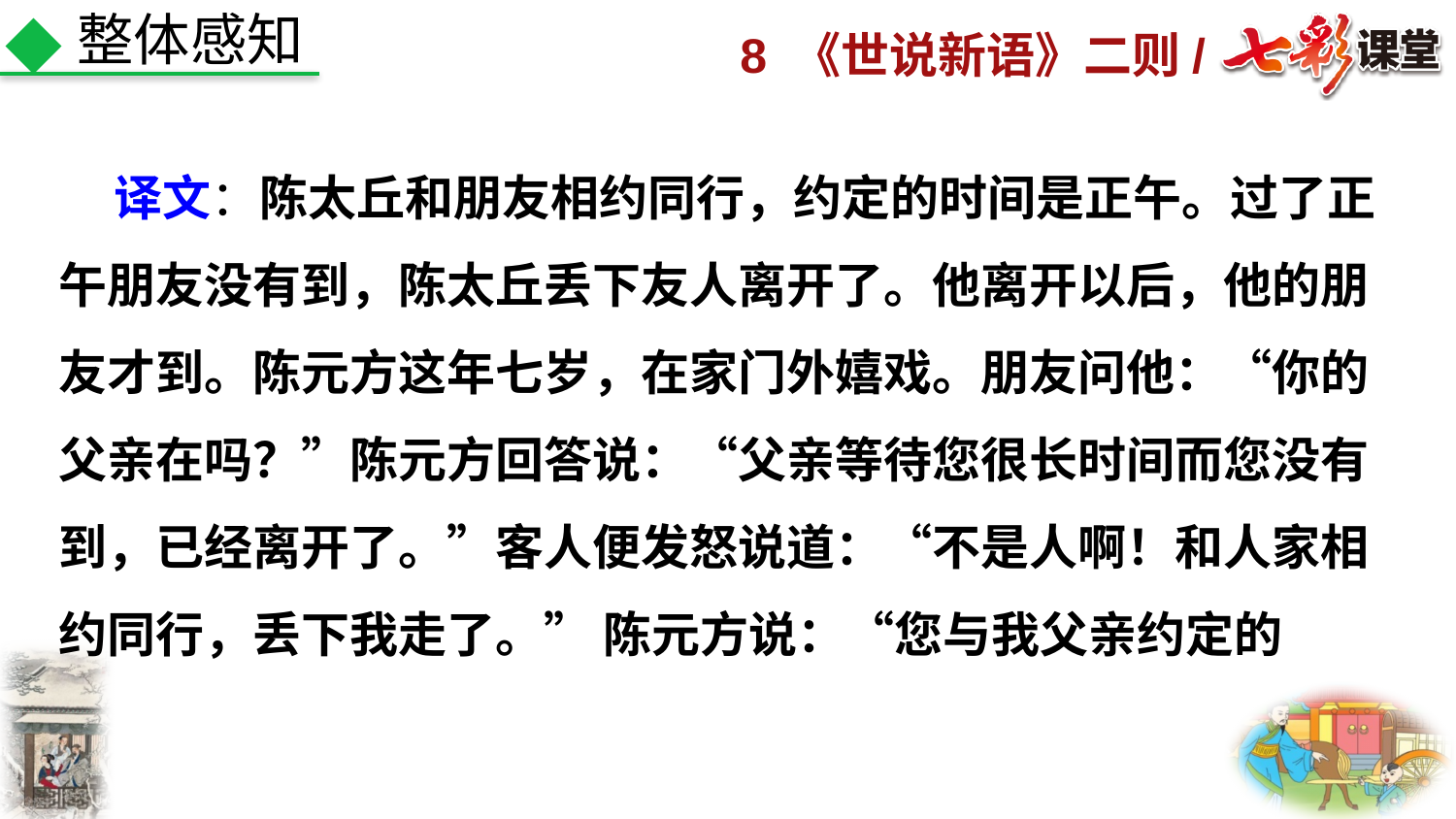

整体感知

    译文：陈太丘和朋友相约同行，约定的时间是正午。过了正午朋友没有到，陈太丘丢下友人离开了。他离开以后，他的朋友才到。陈元方这年七岁，在家门外嬉戏。朋友问他：“你的父亲在吗？”陈元方回答说：“父亲等待您很长时间而您没有到，已经离开了。”客人便发怒说道：“不是人啊！和人家相约同行，丢下我走了。” 陈元方说：“您与我父亲约定的